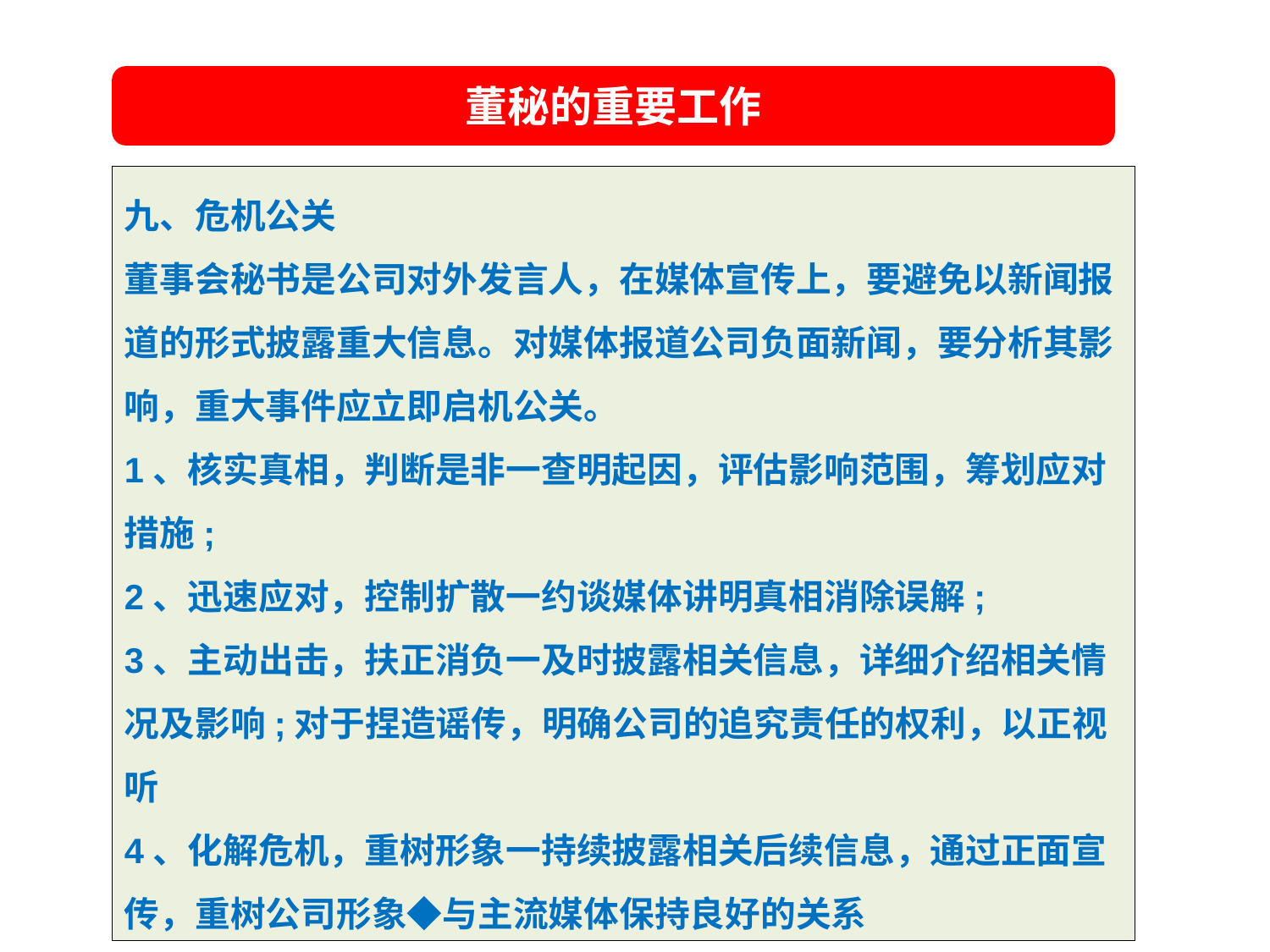

董秘的重要工作
九、危机公关
董事会秘书是公司对外发言人，在媒体宣传上，要避免以新闻报道的形式披露重大信息。对媒体报道公司负面新闻，要分析其影响，重大事件应立即启机公关。
1、核实真相，判断是非一查明起因，评估影响范围，筹划应对措施;
2、迅速应对，控制扩散一约谈媒体讲明真相消除误解;
3、主动出击，扶正消负一及时披露相关信息，详细介绍相关情况及影响;对于捏造谣传，明确公司的追究责任的权利，以正视听
4、化解危机，重树形象一持续披露相关后续信息，通过正面宣传，重树公司形象◆与主流媒体保持良好的关系
夯实基础
提升市值
加发展